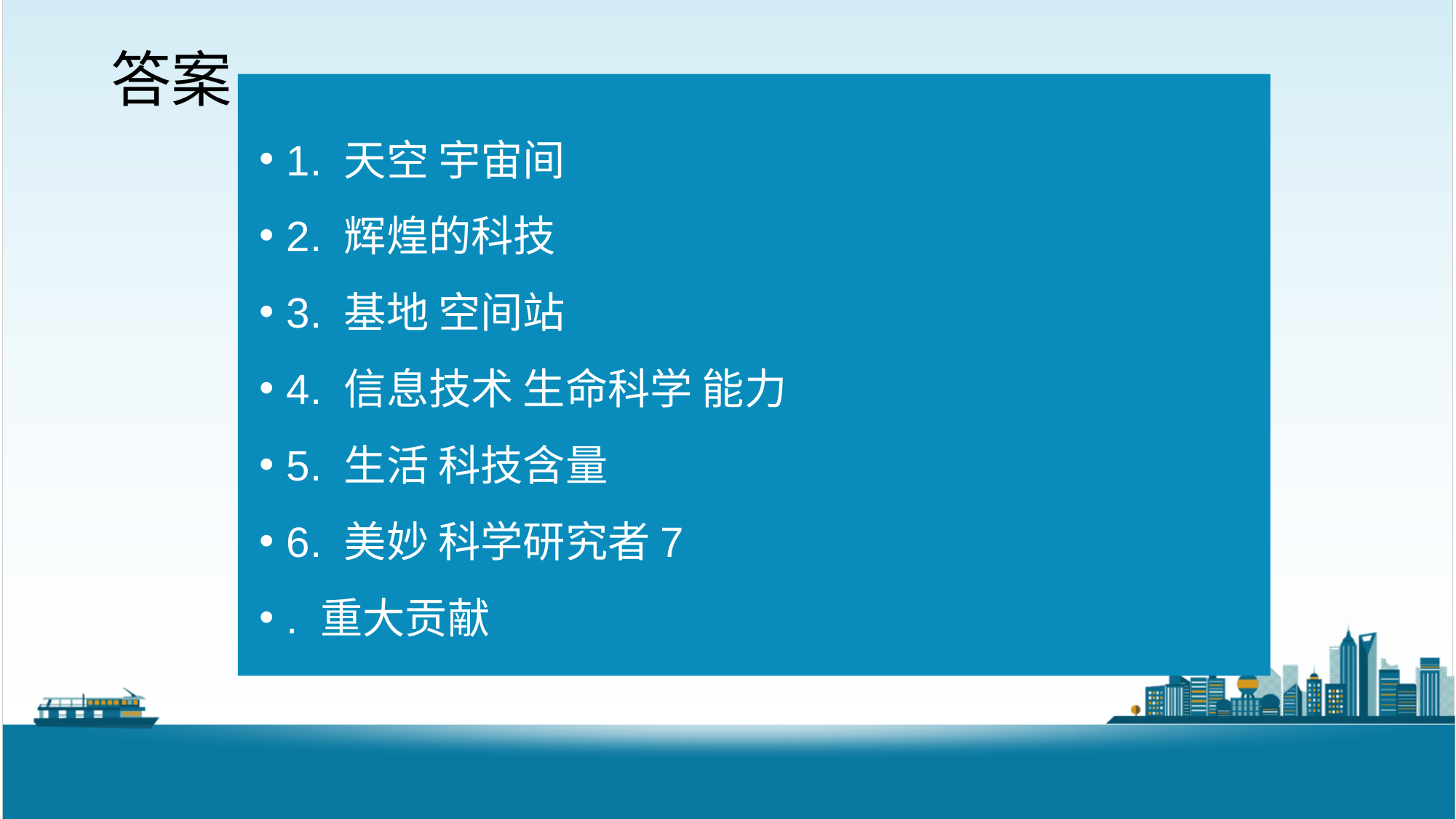

答案
1. 天空 宇宙间
2. 辉煌的科技
3. 基地 空间站
4. 信息技术 生命科学 能力
5. 生活 科技含量
6. 美妙 科学研究者7
. 重大贡献